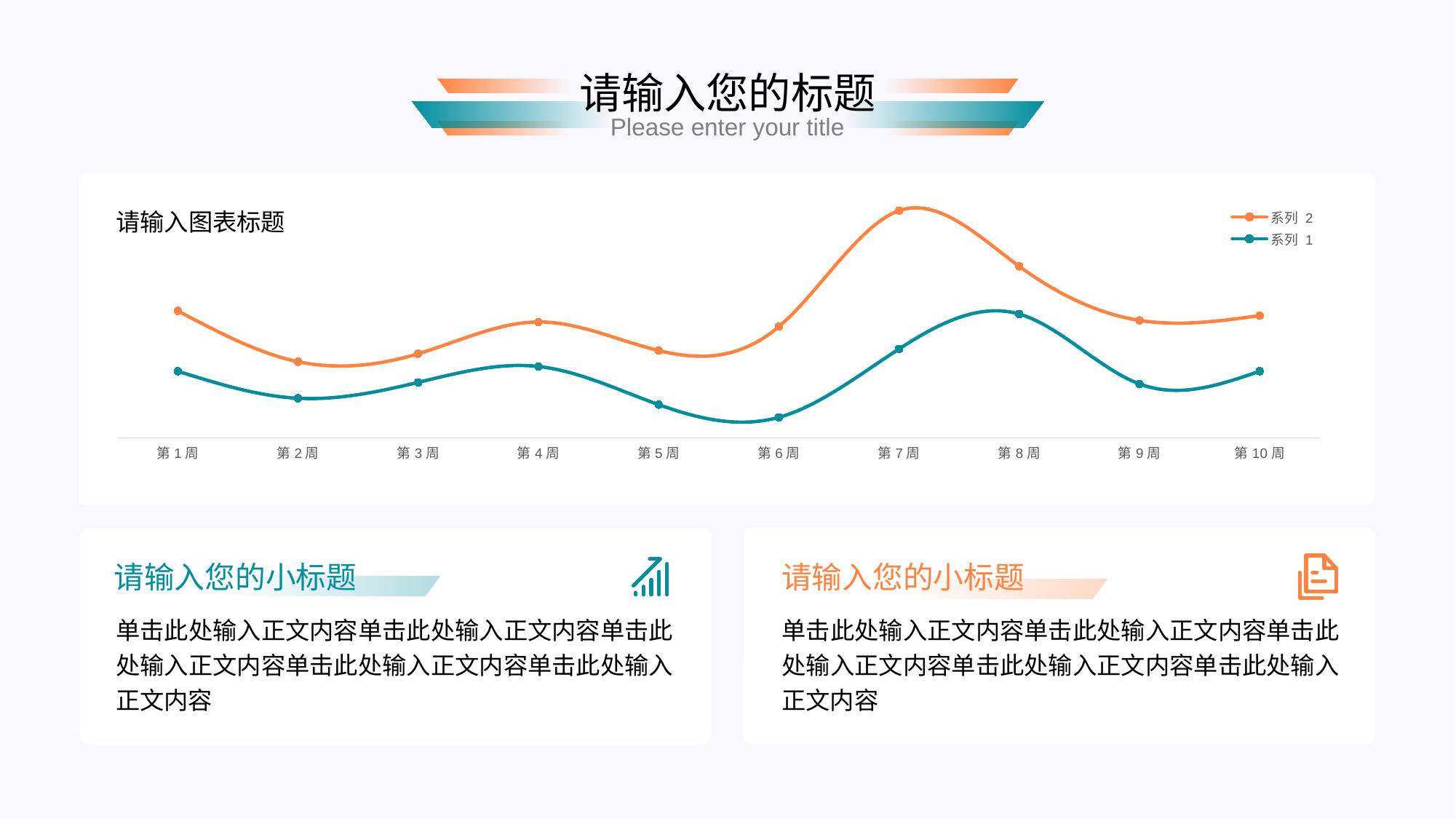

请输入您的标题

Please enter your title

### Chart

| Category | 系列 1 | 系列 2 |
|---|---|---|
| 第1周 | 4.2 | 3.8 |
| 第2周 | 2.5 | 2.3 |
| 第3周 | 3.5 | 1.8 |
| 第4周 | 4.5 | 2.8 |
| 第5周 | 2.1 | 3.4 |
| 第6周 | 1.3 | 5.7 |
| 第7周 | 5.6 | 8.7 |
| 第8周 | 7.8 | 3.0 |
| 第9周 | 3.4 | 4.0 |
| 第10周 | 4.2 | 3.5 |
请输入图表标题

请输入您的小标题

单击此处输入正文内容单击此处输入正文内容单击此处输入正文内容单击此处输入正文内容单击此处输入正文内容

请输入您的小标题

单击此处输入正文内容单击此处输入正文内容单击此处输入正文内容单击此处输入正文内容单击此处输入正文内容